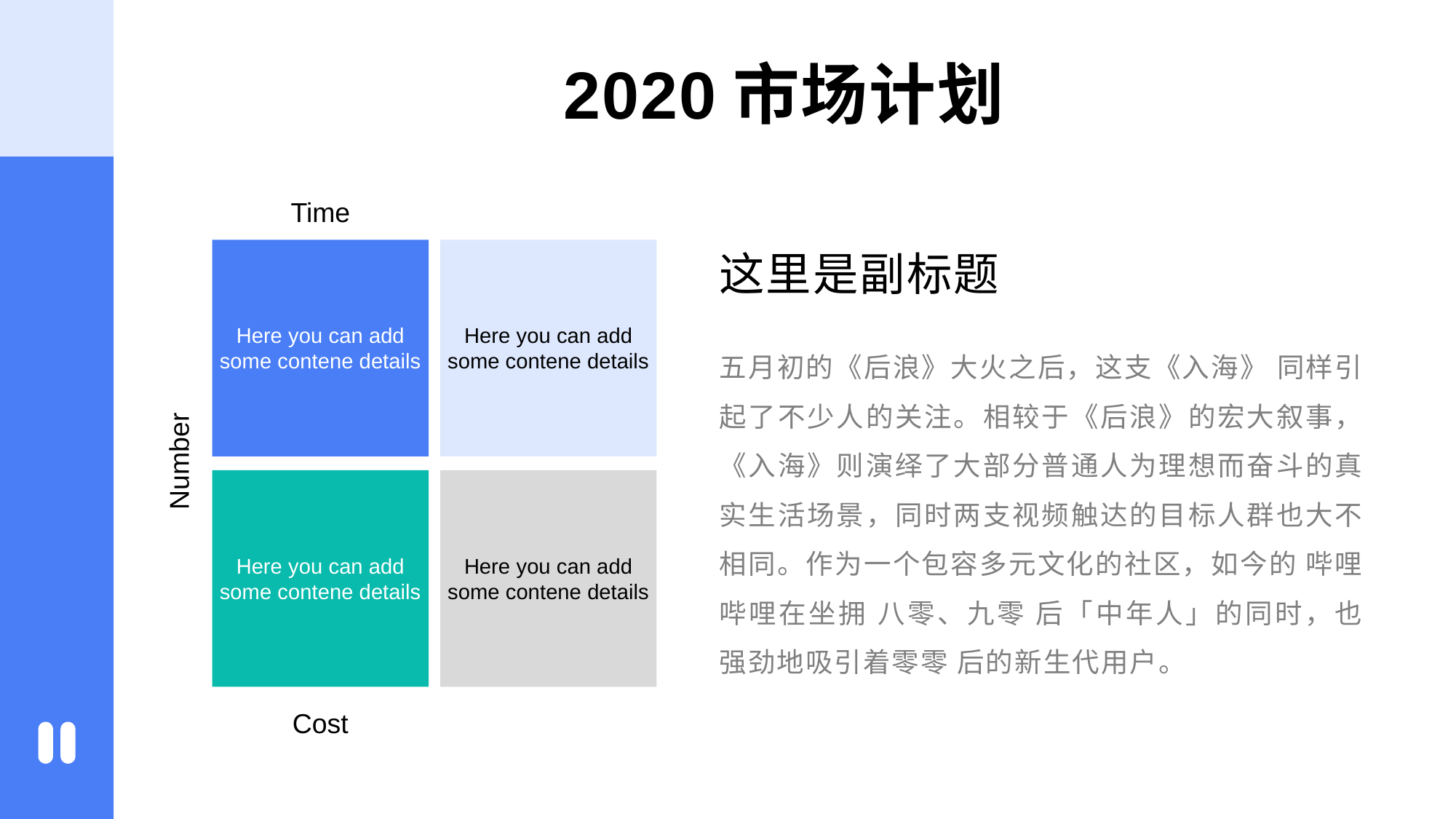

# 2020市场计划
Time

Here you can add some contene details
Here you can add some contene details
Number

Here you can add some contene details
Here you can add some contene details
Cost
这里是副标题
五月初的《后浪》大火之后，这支《入海》 同样引起了不少人的关注。相较于《后浪》的宏大叙事，《入海》则演绎了大部分普通人为理想而奋斗的真实生活场景，同时两支视频触达的目标人群也大不相同。作为一个包容多元文化的社区，如今的 哔哩哔哩在坐拥 八零、九零 后「中年人」的同时，也强劲地吸引着零零 后的新生代用户。